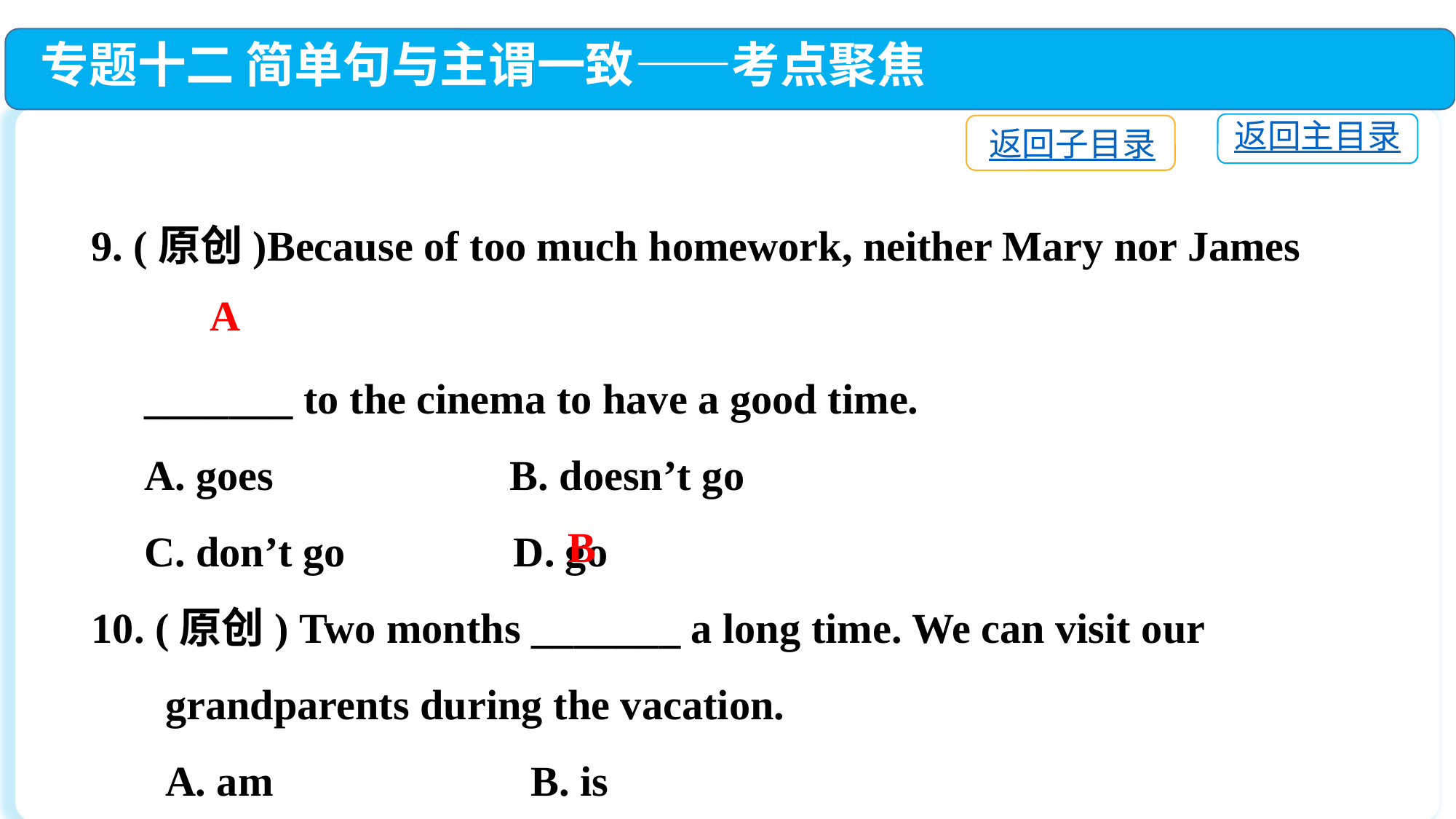

专题十二 简单句与主谓一致——考点聚焦

返回主目录

返回子目录
9. (原创)Because of too much homework, neither Mary nor James
     _______ to the cinema to have a good time.
     A. goes	                   B. doesn’t go
     C. don’t go	         D. go
10. (原创) Two months _______ a long time. We can visit our
       grandparents during the vacation.
       A. am	                     B. is
       C. are	                     D. have
A
B